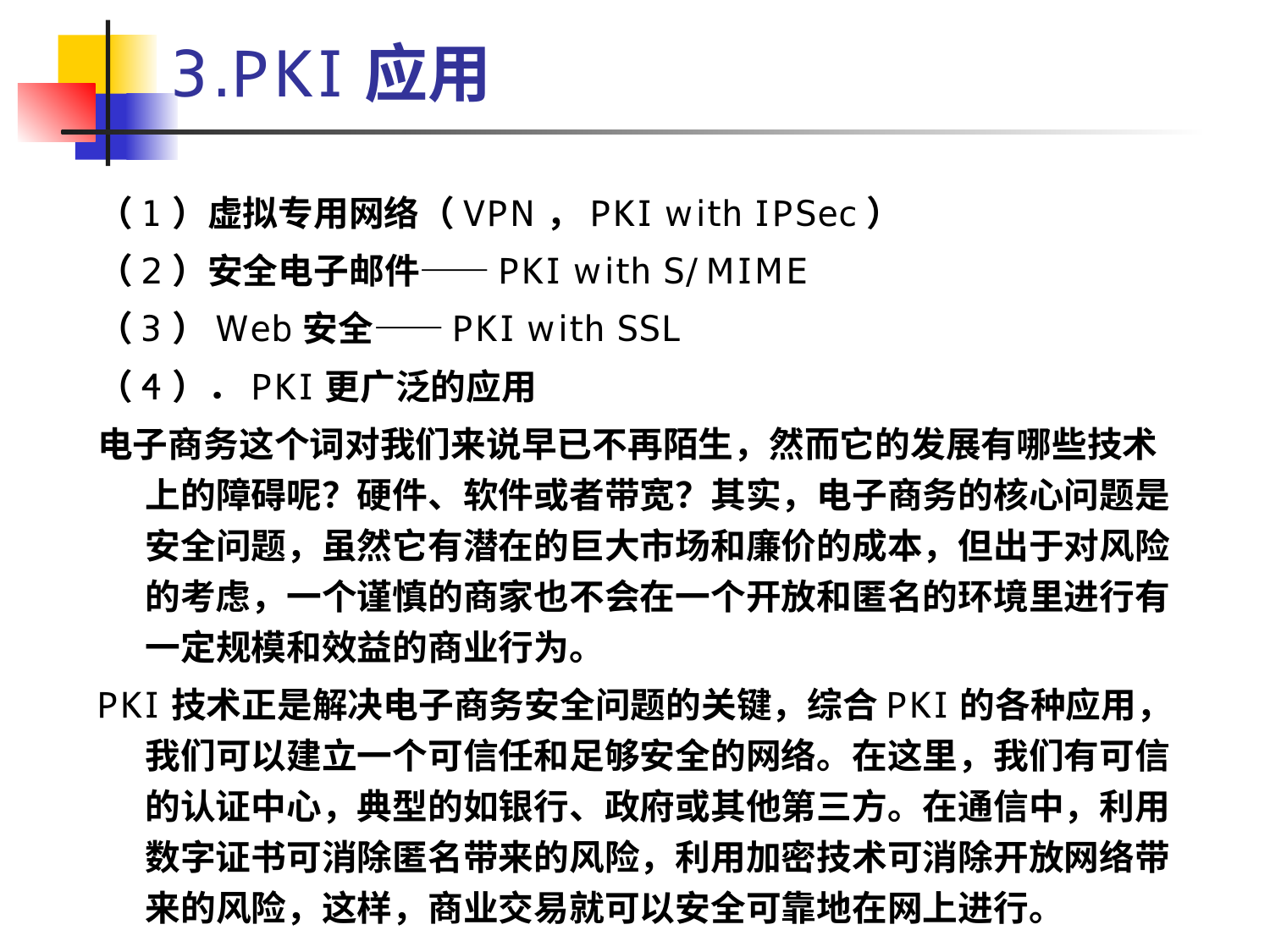

# 3.PKI应用
（1）虚拟专用网络（VPN，PKI with IPSec）
（2）安全电子邮件——PKI with S/MIME
（3）Web安全——PKI with SSL
（4）．PKI更广泛的应用
电子商务这个词对我们来说早已不再陌生，然而它的发展有哪些技术上的障碍呢？硬件、软件或者带宽？其实，电子商务的核心问题是安全问题，虽然它有潜在的巨大市场和廉价的成本，但出于对风险的考虑，一个谨慎的商家也不会在一个开放和匿名的环境里进行有一定规模和效益的商业行为。
PKI技术正是解决电子商务安全问题的关键，综合PKI的各种应用，我们可以建立一个可信任和足够安全的网络。在这里，我们有可信的认证中心，典型的如银行、政府或其他第三方。在通信中，利用数字证书可消除匿名带来的风险，利用加密技术可消除开放网络带来的风险，这样，商业交易就可以安全可靠地在网上进行。

69